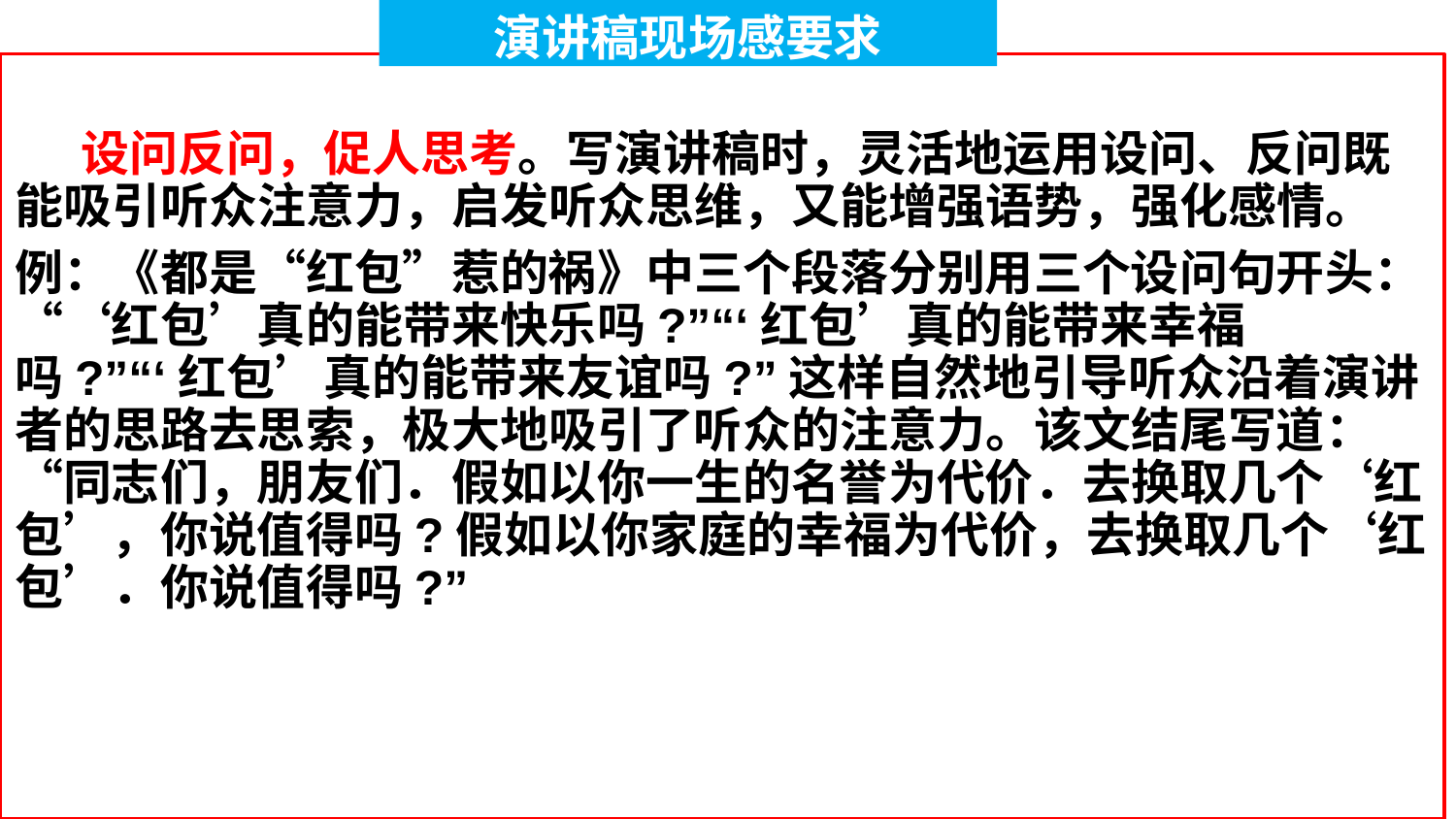

演讲稿现场感要求

     设问反问，促人思考。写演讲稿时，灵活地运用设问、反问既能吸引听众注意力，启发听众思维，又能增强语势，强化感情。
例：《都是“红包”惹的祸》中三个段落分别用三个设问句开头：“‘红包’真的能带来快乐吗?”“‘红包’真的能带来幸福吗?”“‘红包’真的能带来友谊吗?”这样自然地引导听众沿着演讲者的思路去思索，极大地吸引了听众的注意力。该文结尾写道：“同志们，朋友们．假如以你一生的名誉为代价．去换取几个‘红包’，你说值得吗?假如以你家庭的幸福为代价，去换取几个‘红包’．你说值得吗?”